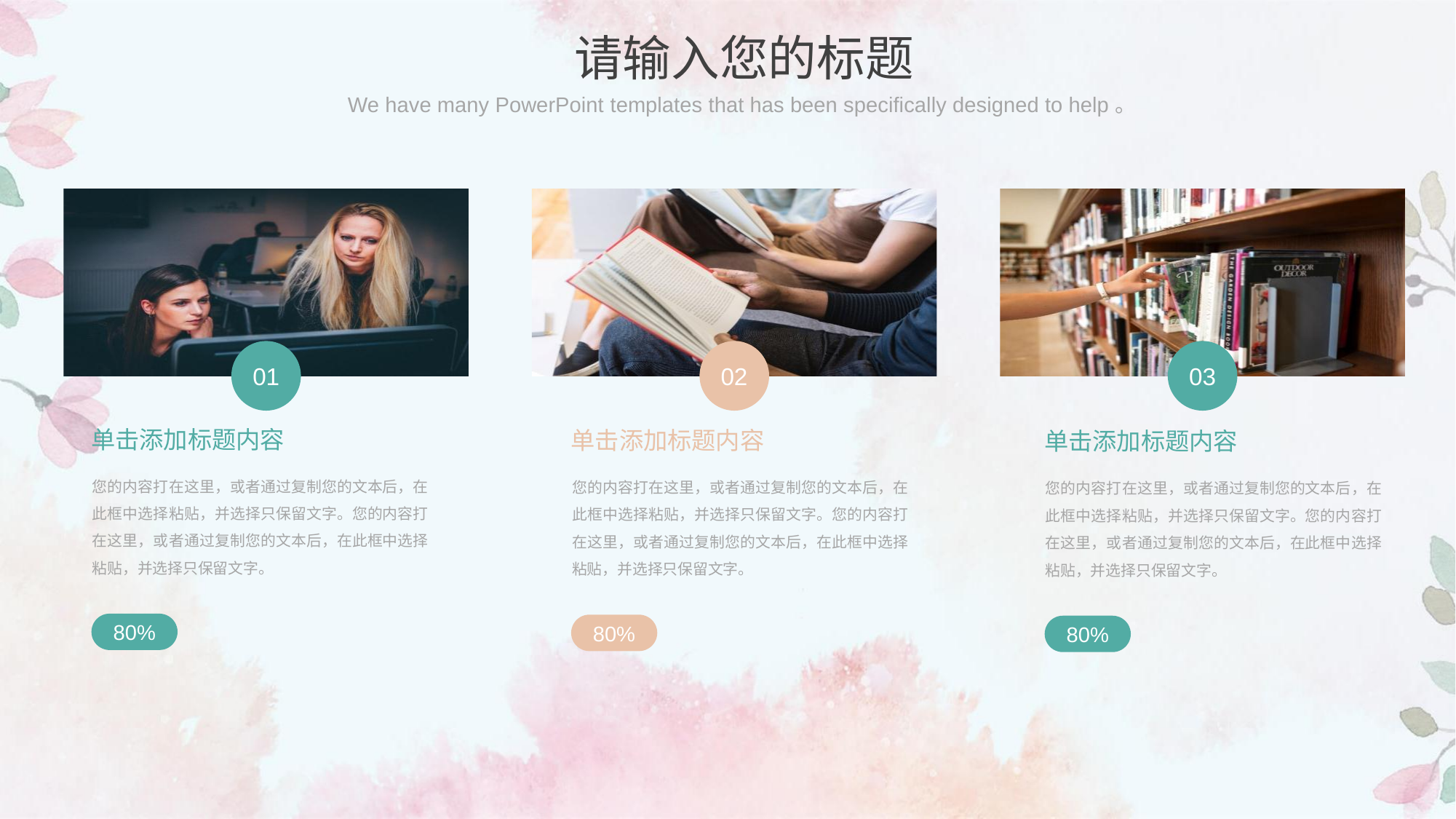

请输入您的标题
We have many PowerPoint templates that has been specifically designed to help。

01
02
03
单击添加标题内容
单击添加标题内容
单击添加标题内容
您的内容打在这里，或者通过复制您的文本后，在此框中选择粘贴，并选择只保留文字。您的内容打在这里，或者通过复制您的文本后，在此框中选择粘贴，并选择只保留文字。
您的内容打在这里，或者通过复制您的文本后，在此框中选择粘贴，并选择只保留文字。您的内容打在这里，或者通过复制您的文本后，在此框中选择粘贴，并选择只保留文字。
您的内容打在这里，或者通过复制您的文本后，在此框中选择粘贴，并选择只保留文字。您的内容打在这里，或者通过复制您的文本后，在此框中选择粘贴，并选择只保留文字。
80%
80%
80%